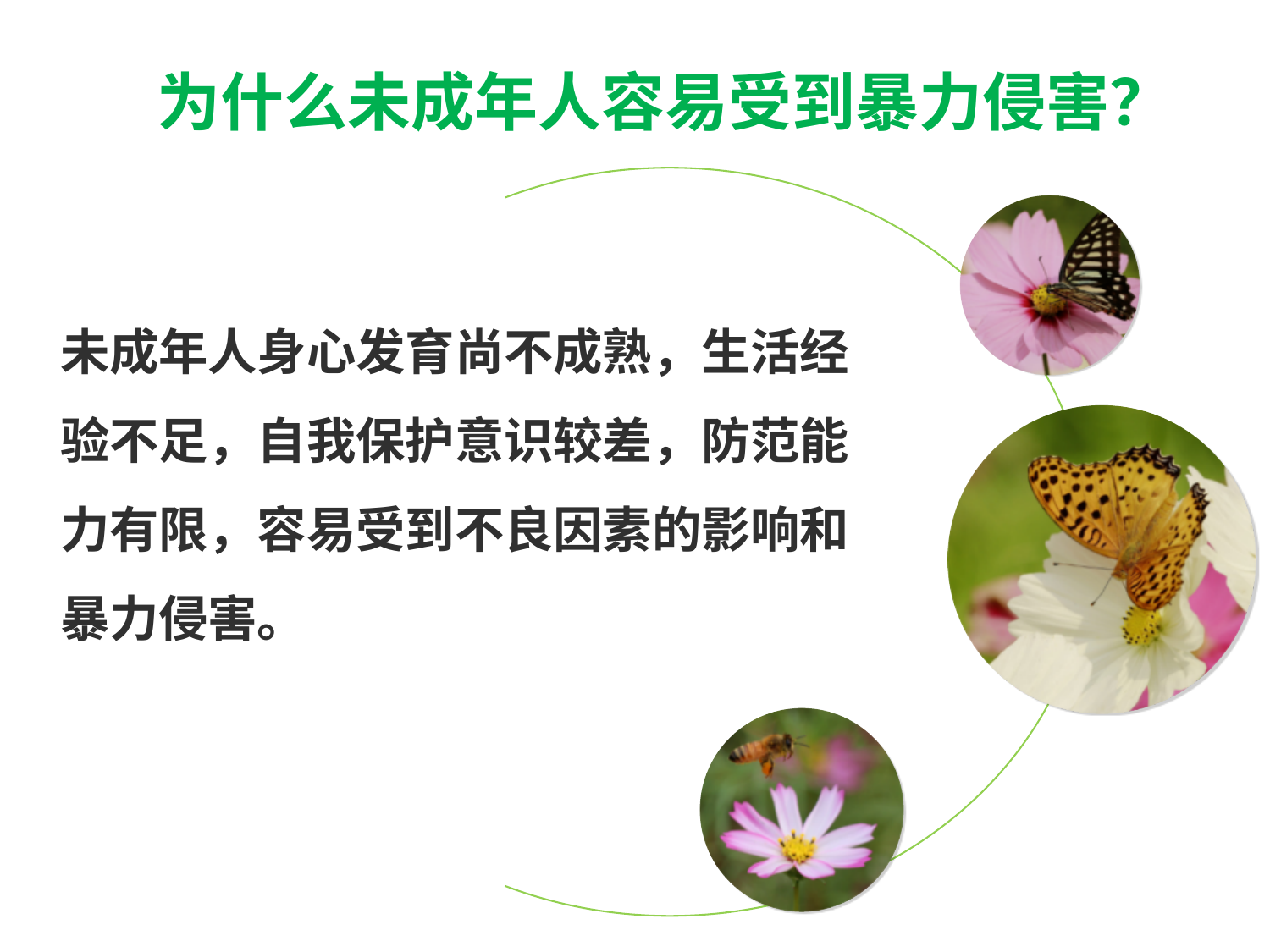

为什么未成年人容易受到暴力侵害？

未成年人身心发育尚不成熟，生活经验不足，自我保护意识较差，防范能力有限，容易受到不良因素的影响和暴力侵害。